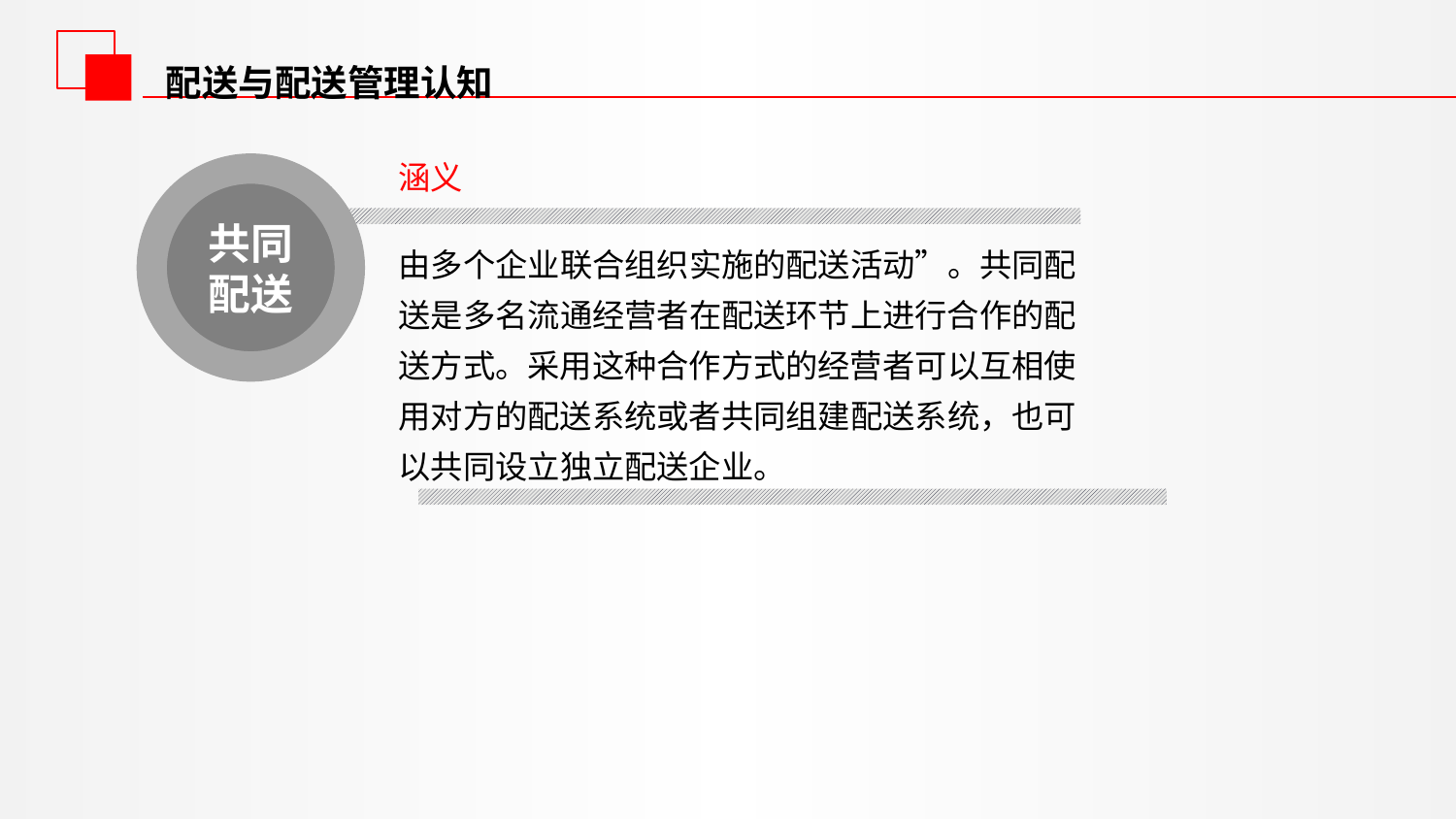

配送与配送管理认知
涵义
共同配送

由多个企业联合组织实施的配送活动”。共同配送是多名流通经营者在配送环节上进行合作的配送方式。采用这种合作方式的经营者可以互相使用对方的配送系统或者共同组建配送系统，也可以共同设立独立配送企业。